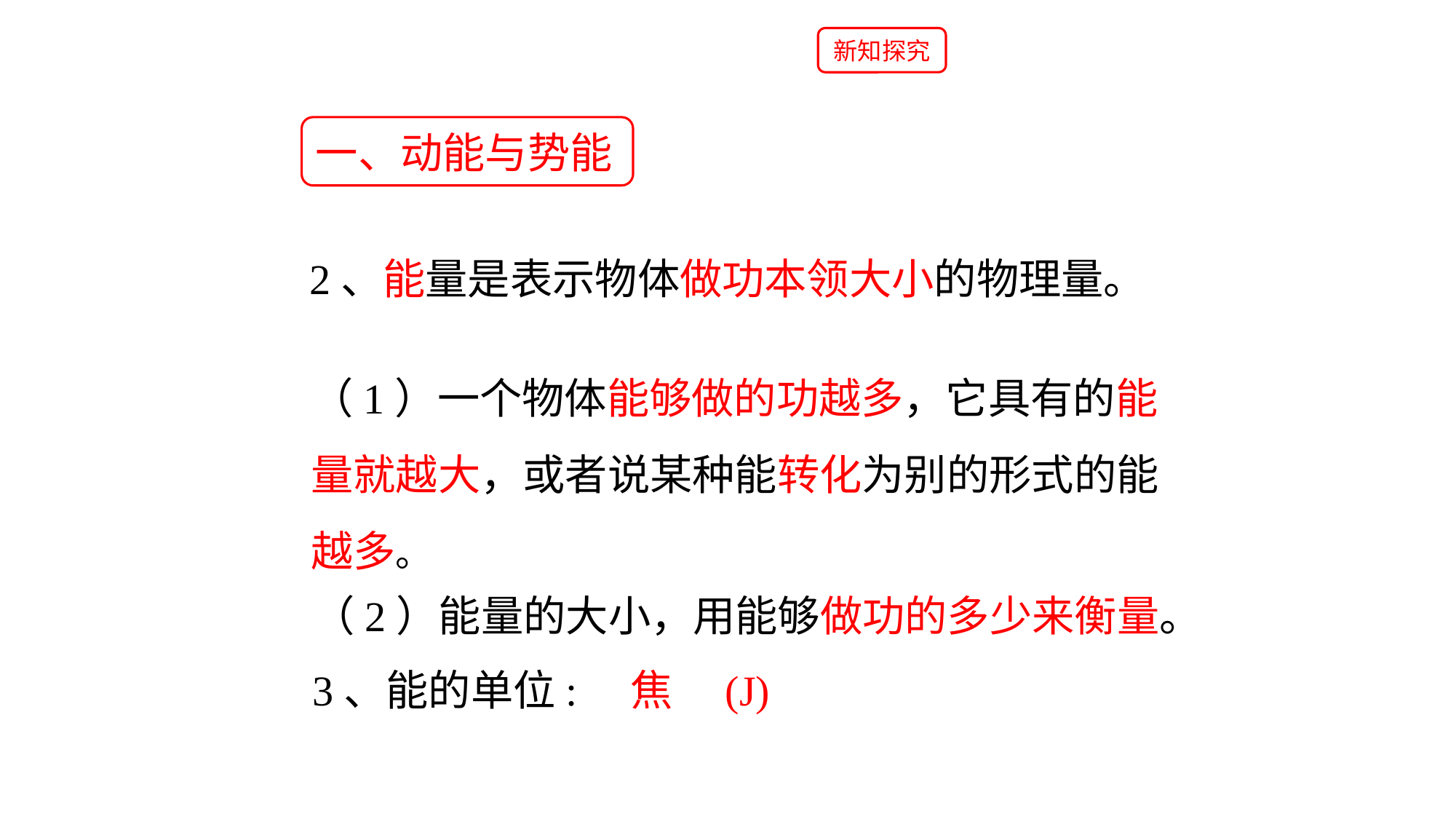

新知探究
一、动能与势能
2、能量是表示物体做功本领大小的物理量。
（1）一个物体能够做的功越多，它具有的能量就越大，或者说某种能转化为别的形式的能越多。
（2）能量的大小，用能够做功的多少来衡量。
3、能的单位:　焦　(J)